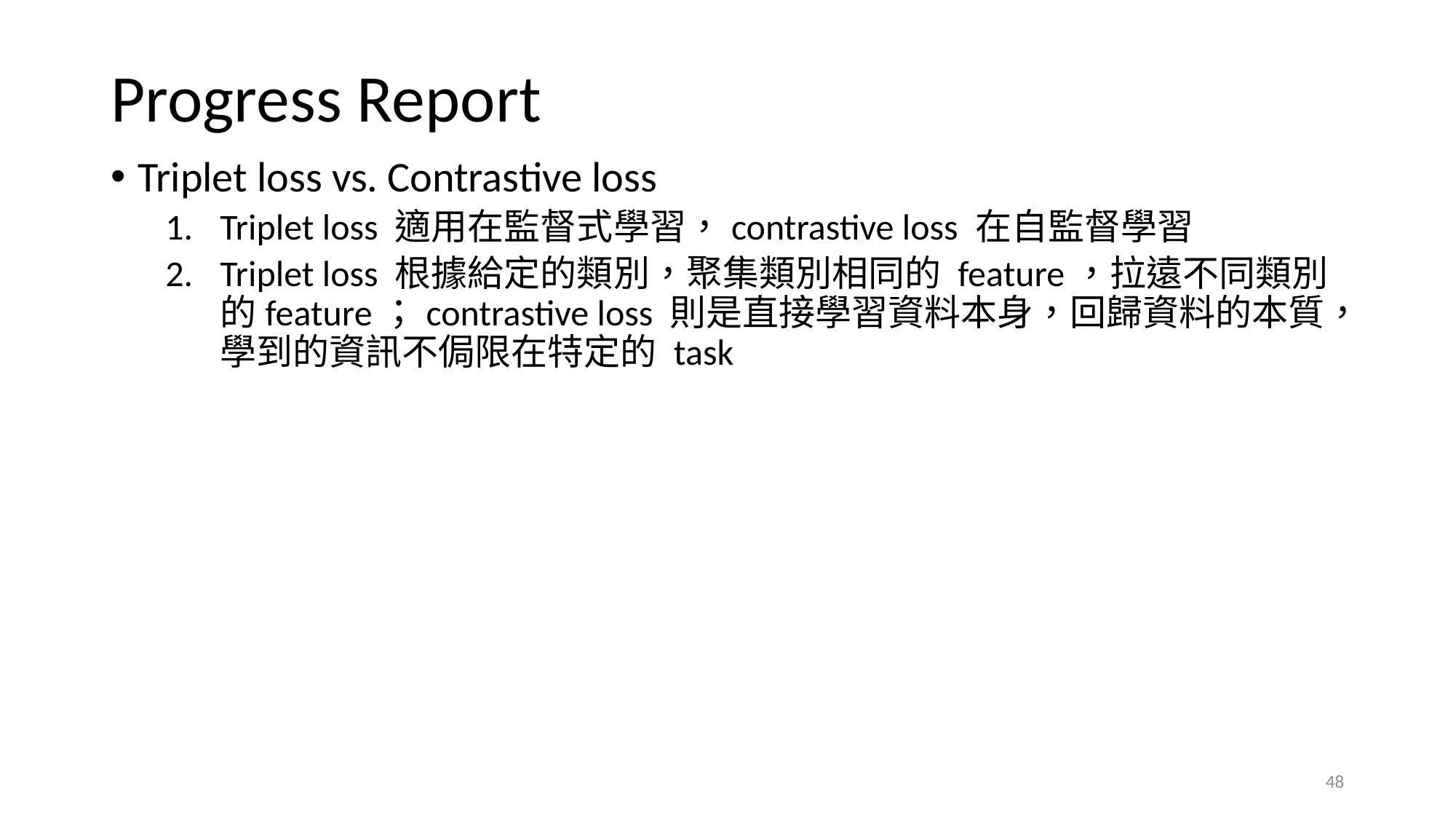

# Progress Report
Triplet loss vs. Contrastive loss
Triplet loss 適用在監督式學習，contrastive loss 在自監督學習
Triplet loss 根據給定的類別，聚集類別相同的 feature，拉遠不同類別的feature；contrastive loss 則是直接學習資料本身，回歸資料的本質，學到的資訊不侷限在特定的 task

48